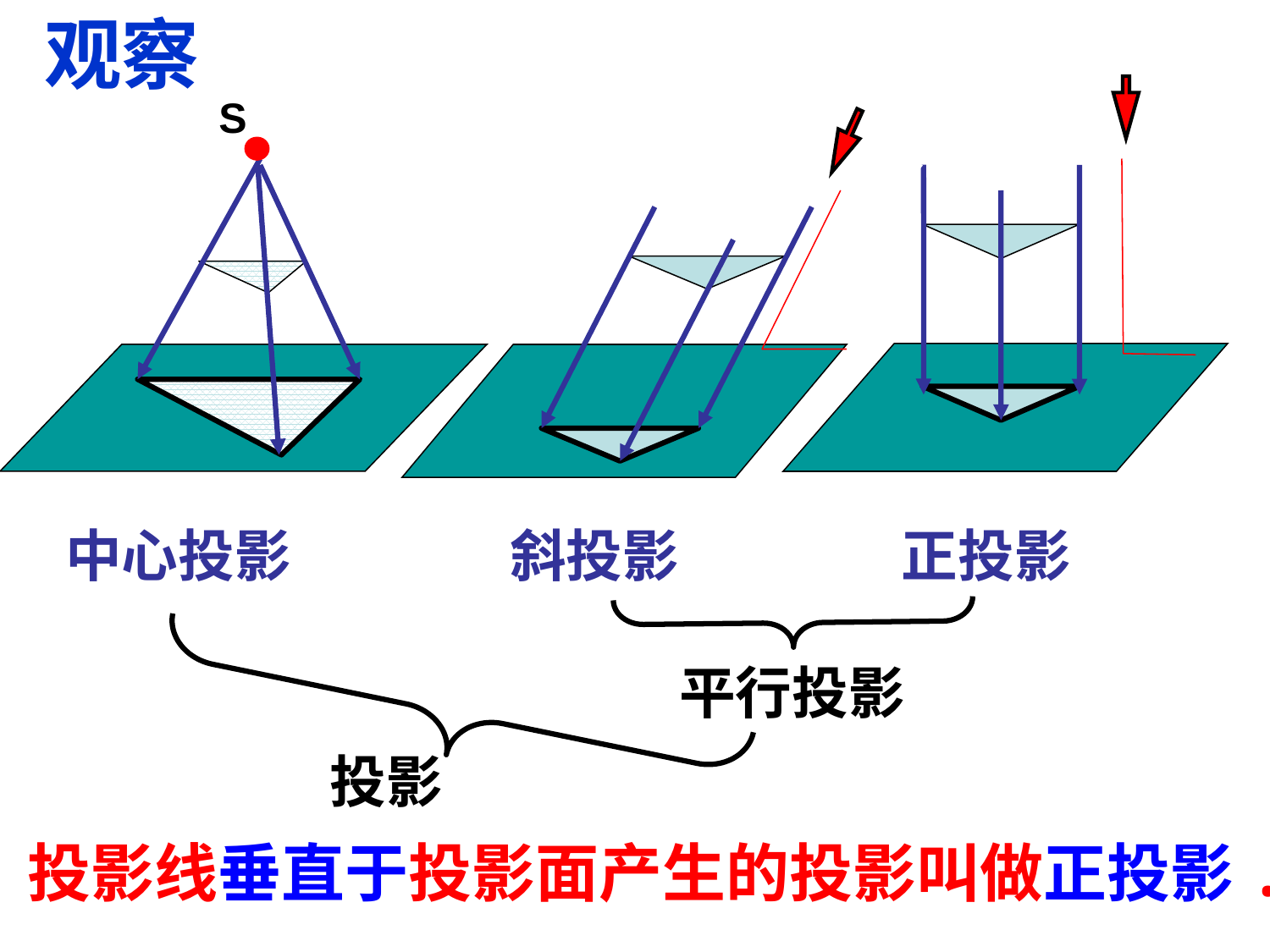

观察
S

中心投影
斜投影
正投影
平行投影
投影
投影线垂直于投影面产生的投影叫做正投影.